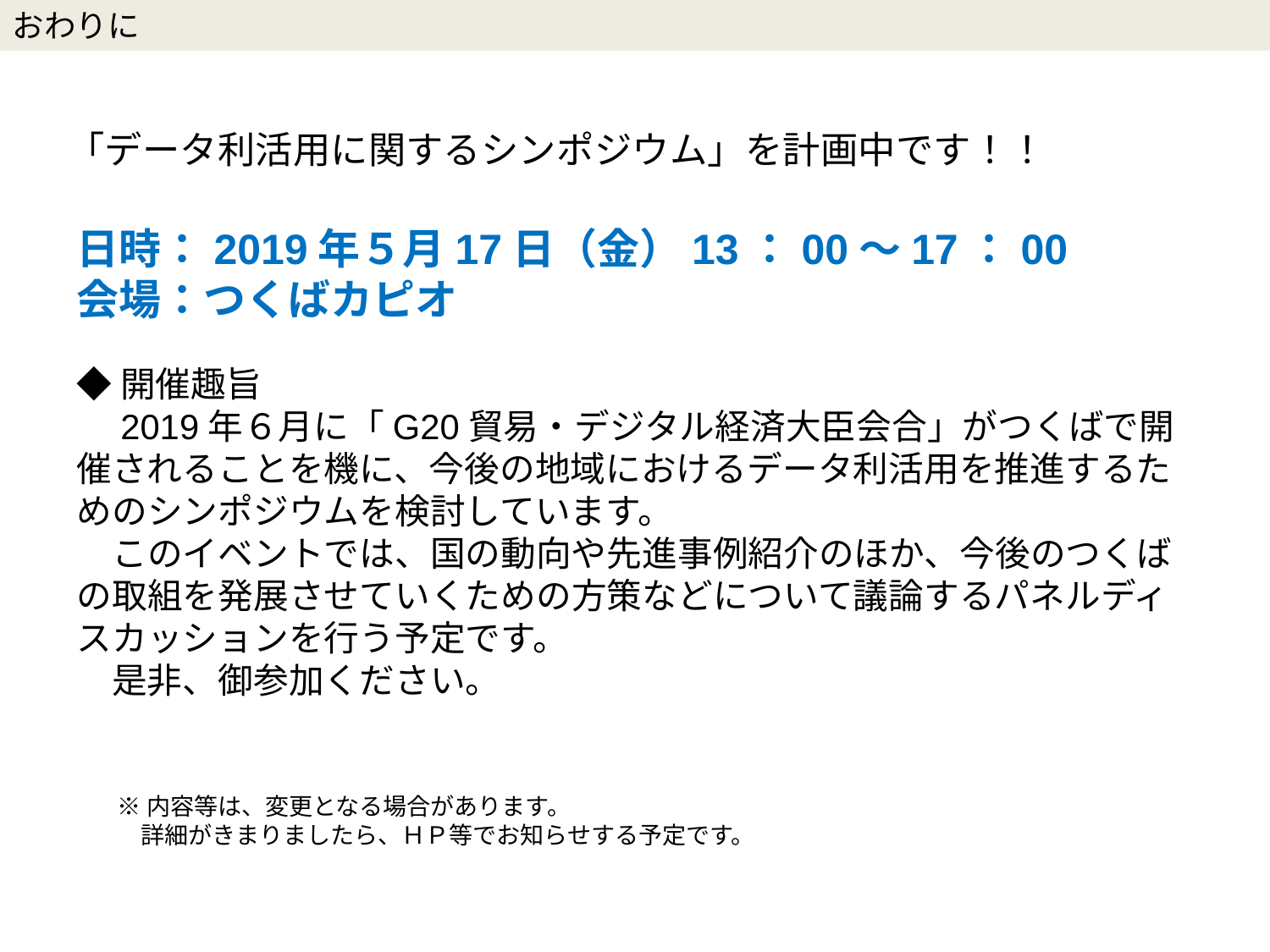

おわりに
# 「データ利活用に関するシンポジウム」を計画中です！！
日時：2019年５月17日（金）13：00～17：00
会場：つくばカピオ
◆開催趣旨
　2019年６月に「G20貿易・デジタル経済大臣会合」がつくばで開催されることを機に、今後の地域におけるデータ利活用を推進するためのシンポジウムを検討しています。
　このイベントでは、国の動向や先進事例紹介のほか、今後のつくばの取組を発展させていくための方策などについて議論するパネルディスカッションを行う予定です。
　是非、御参加ください。
※内容等は、変更となる場合があります。
　詳細がきまりましたら、ＨＰ等でお知らせする予定です。